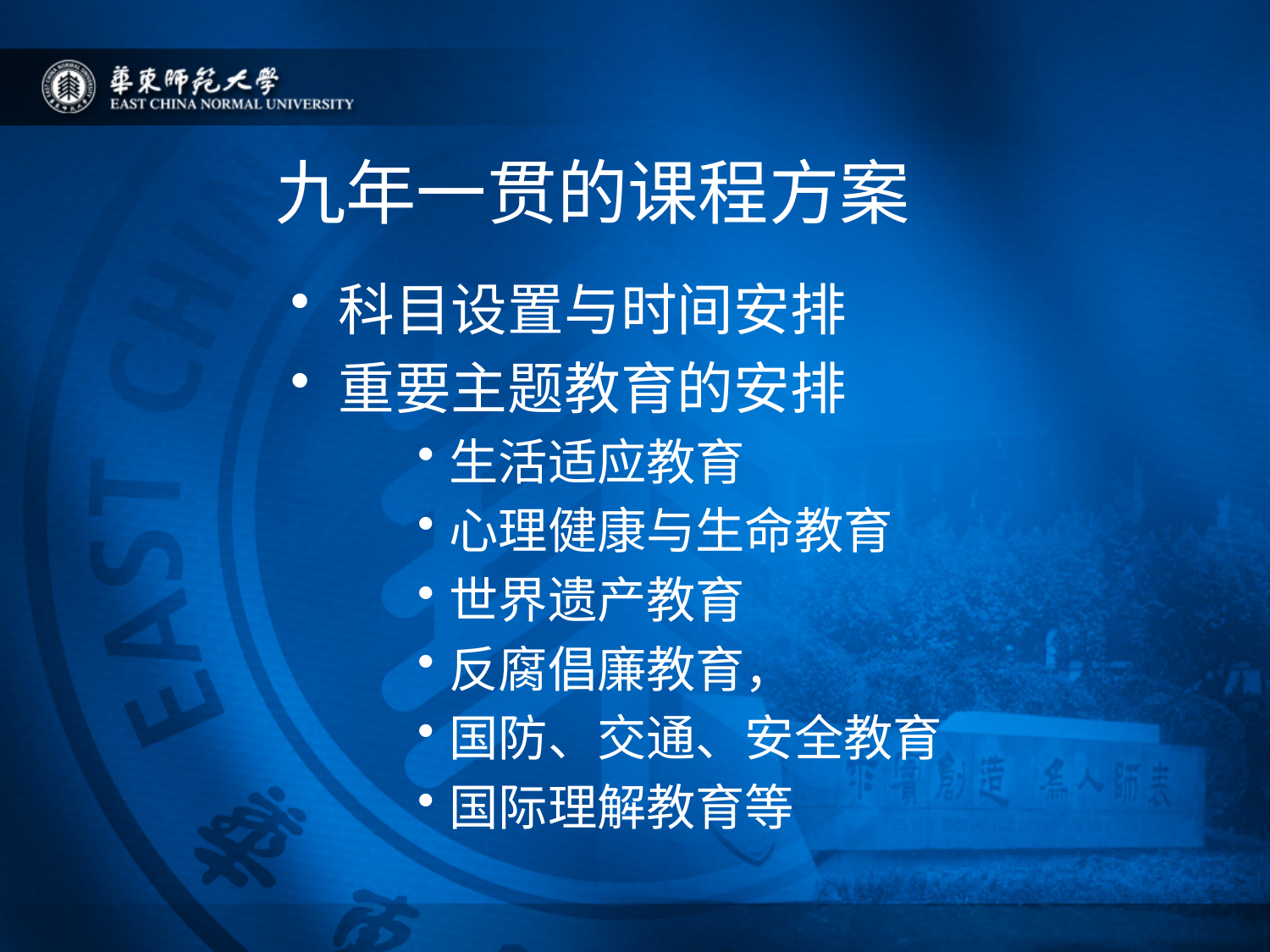

# 九年一贯的课程方案
科目设置与时间安排
重要主题教育的安排
生活适应教育
心理健康与生命教育
世界遗产教育
反腐倡廉教育，
国防、交通、安全教育
国际理解教育等